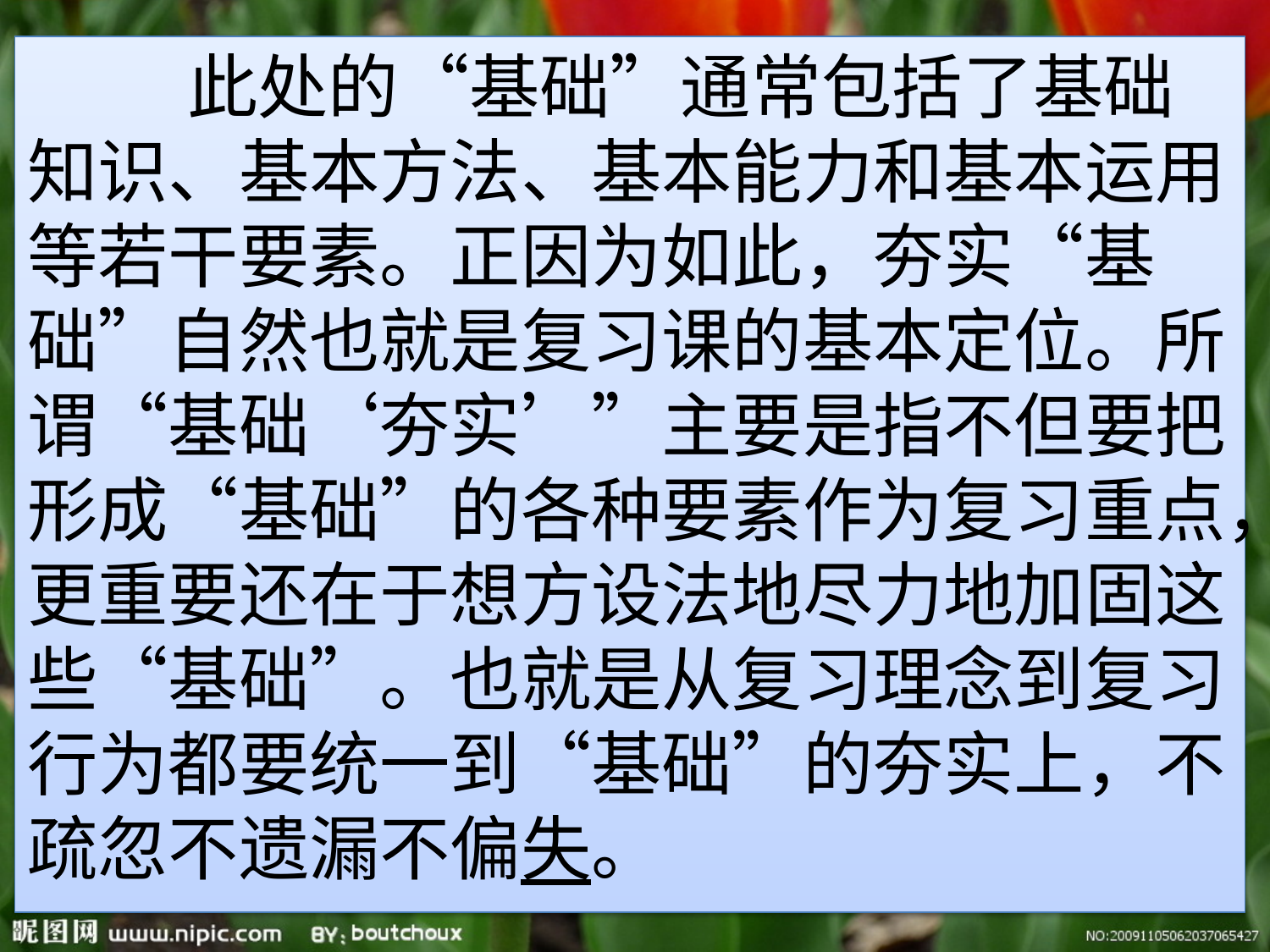

此处的“基础”通常包括了基础知识、基本方法、基本能力和基本运用等若干要素。正因为如此，夯实“基础”自然也就是复习课的基本定位。所谓“基础‘夯实’”主要是指不但要把形成“基础”的各种要素作为复习重点，更重要还在于想方设法地尽力地加固这些“基础”。也就是从复习理念到复习行为都要统一到“基础”的夯实上，不疏忽不遗漏不偏失。